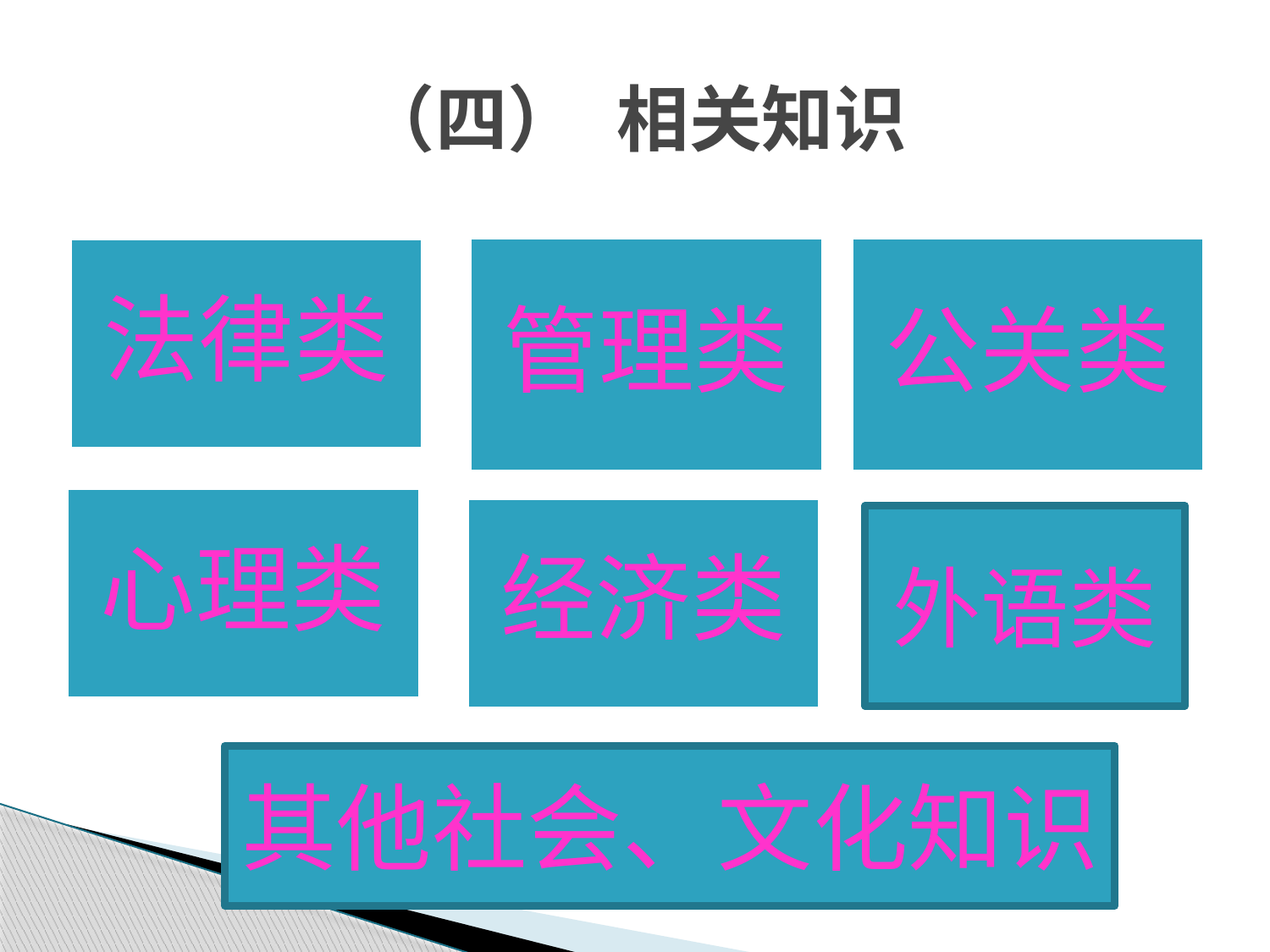

# （四）	相关知识
法律类
管理类
公关类
心理类
经济类
外语类
其他社会、文化知识